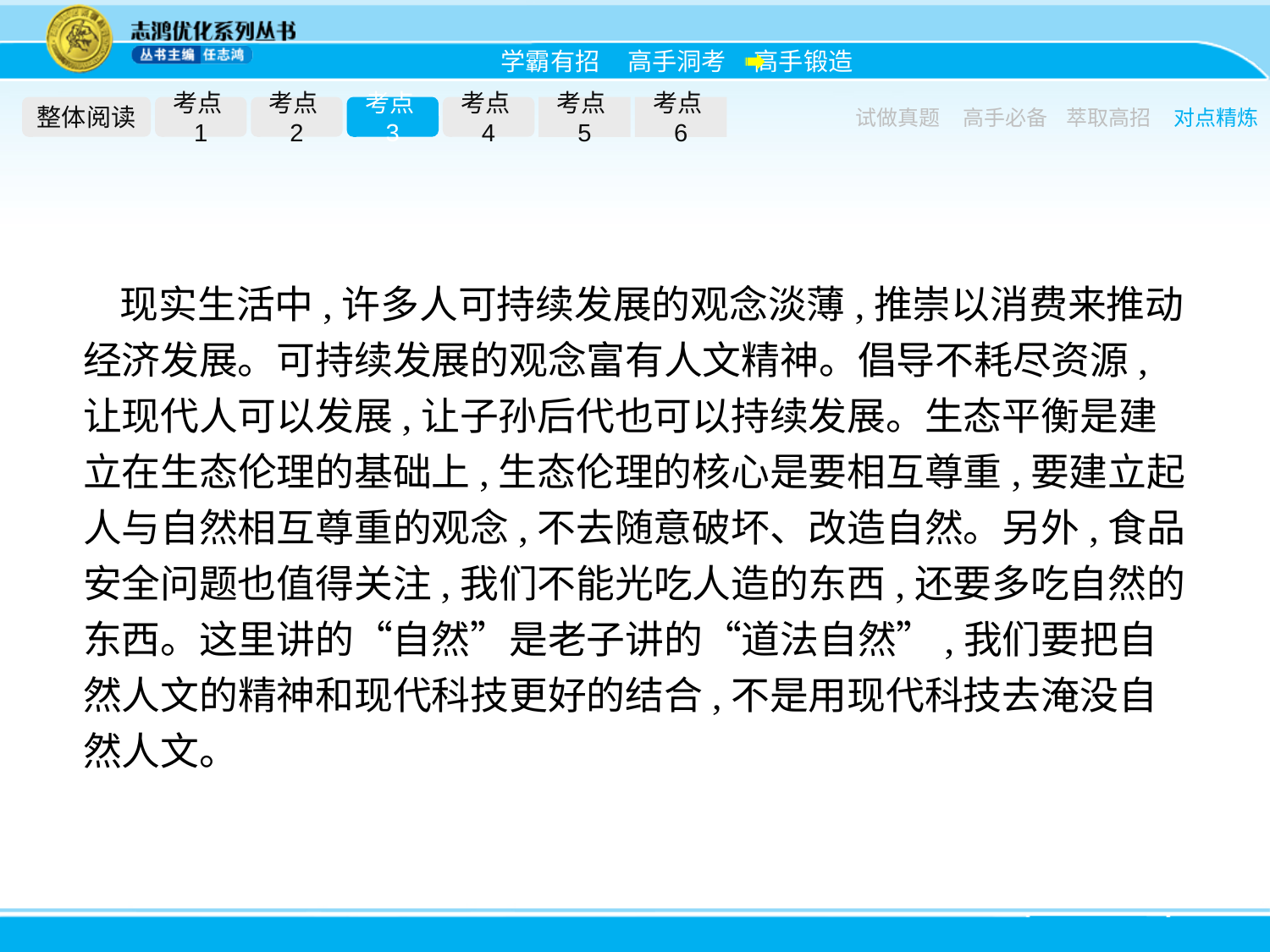

整体阅读
考点1
考点2
考点3
考点4
考点5
考点6
试做真题
高手必备
萃取高招
对点精炼
现实生活中,许多人可持续发展的观念淡薄,推崇以消费来推动经济发展。可持续发展的观念富有人文精神。倡导不耗尽资源,让现代人可以发展,让子孙后代也可以持续发展。生态平衡是建立在生态伦理的基础上,生态伦理的核心是要相互尊重,要建立起人与自然相互尊重的观念,不去随意破坏、改造自然。另外,食品安全问题也值得关注,我们不能光吃人造的东西,还要多吃自然的东西。这里讲的“自然”是老子讲的“道法自然”,我们要把自然人文的精神和现代科技更好的结合,不是用现代科技去淹没自然人文。